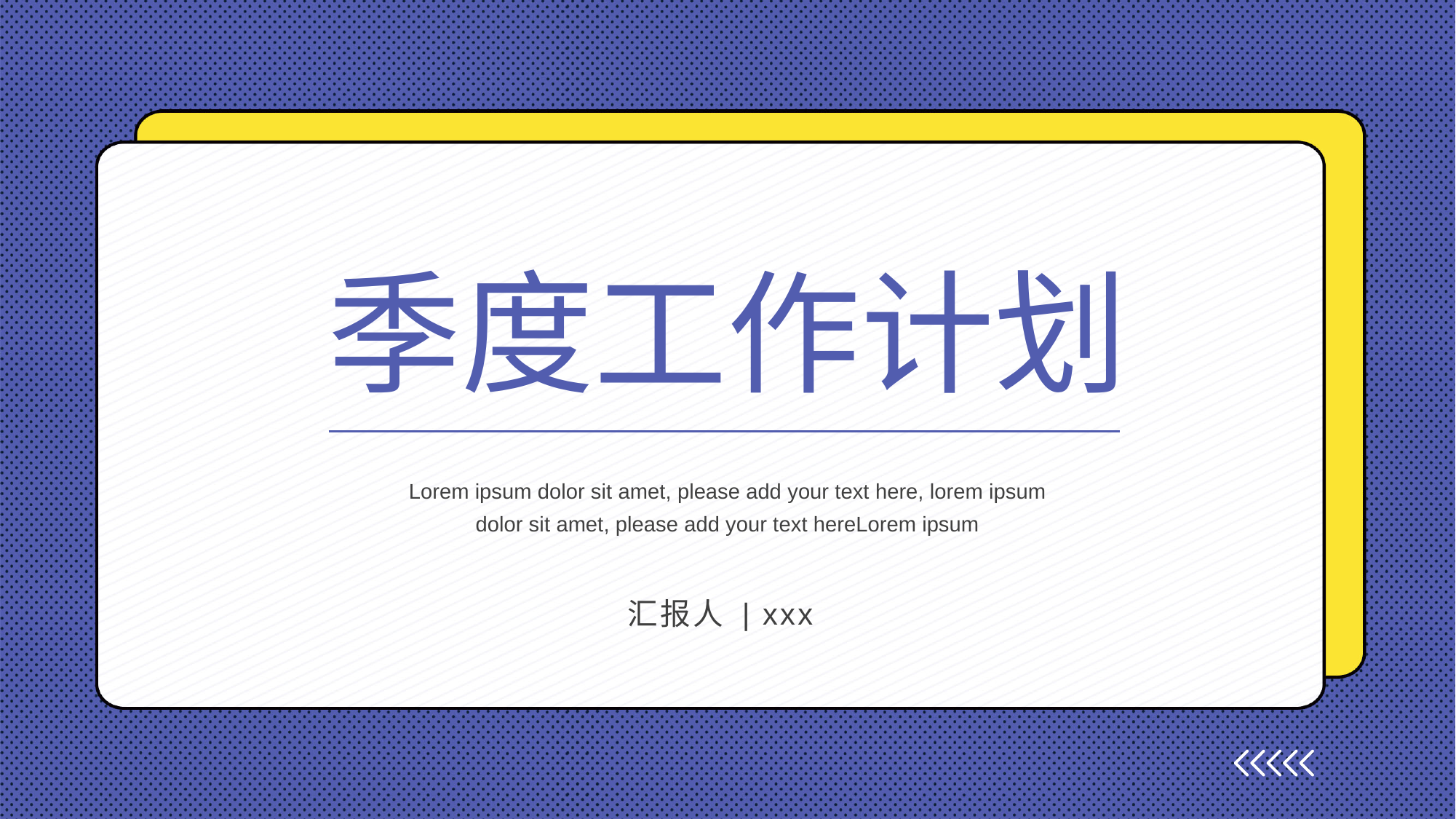

季度工作计划
Lorem ipsum dolor sit amet, please add your text here, lorem ipsum dolor sit amet, please add your text hereLorem ipsum
汇报人 | xxx